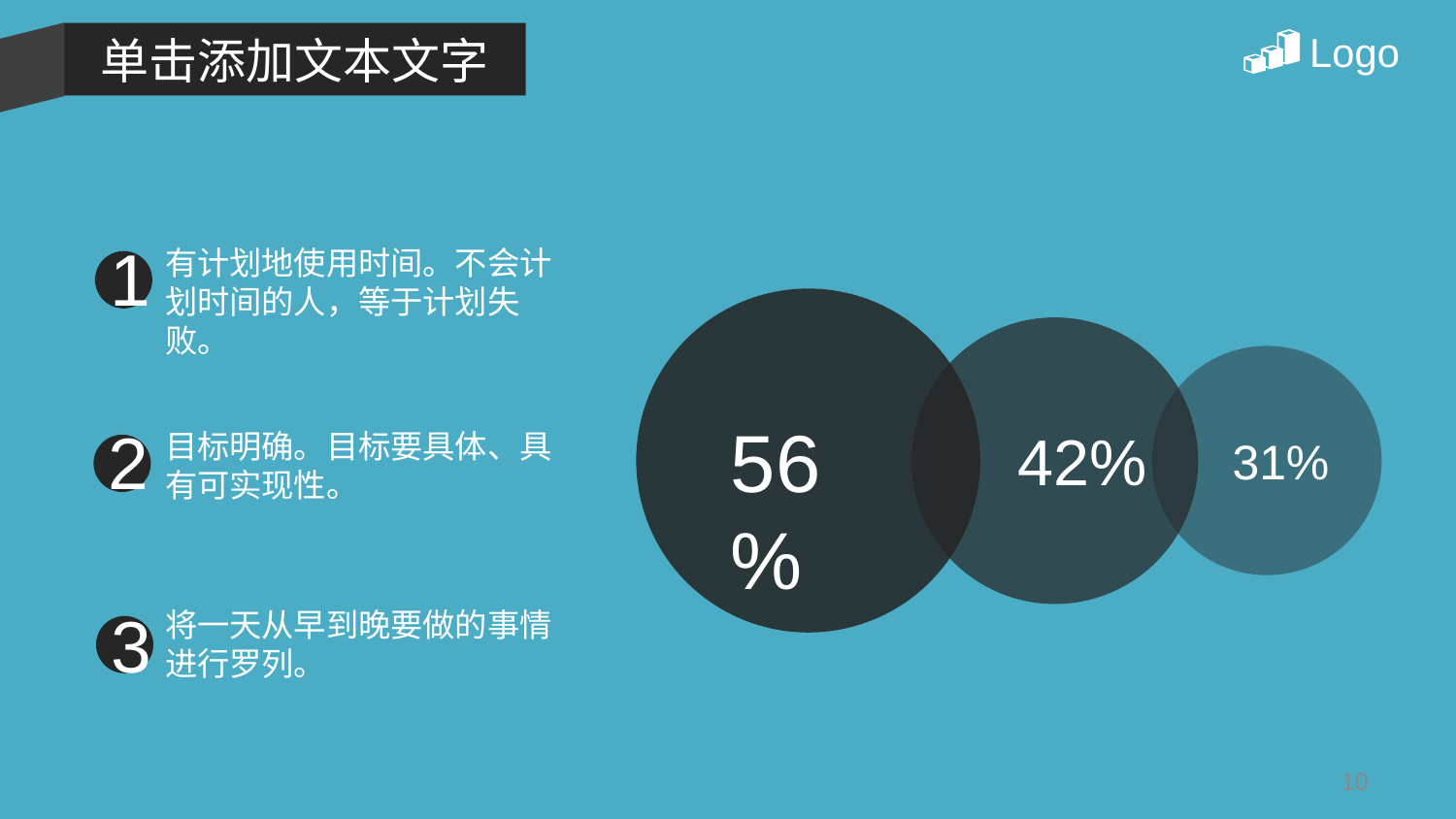

Logo
单击添加文本文字

1

有计划地使用时间。不会计划时间的人，等于计划失败。

56%

42%

31%
2

目标明确。目标要具体、具有可实现性。
3

将一天从早到晚要做的事情进行罗列。
10